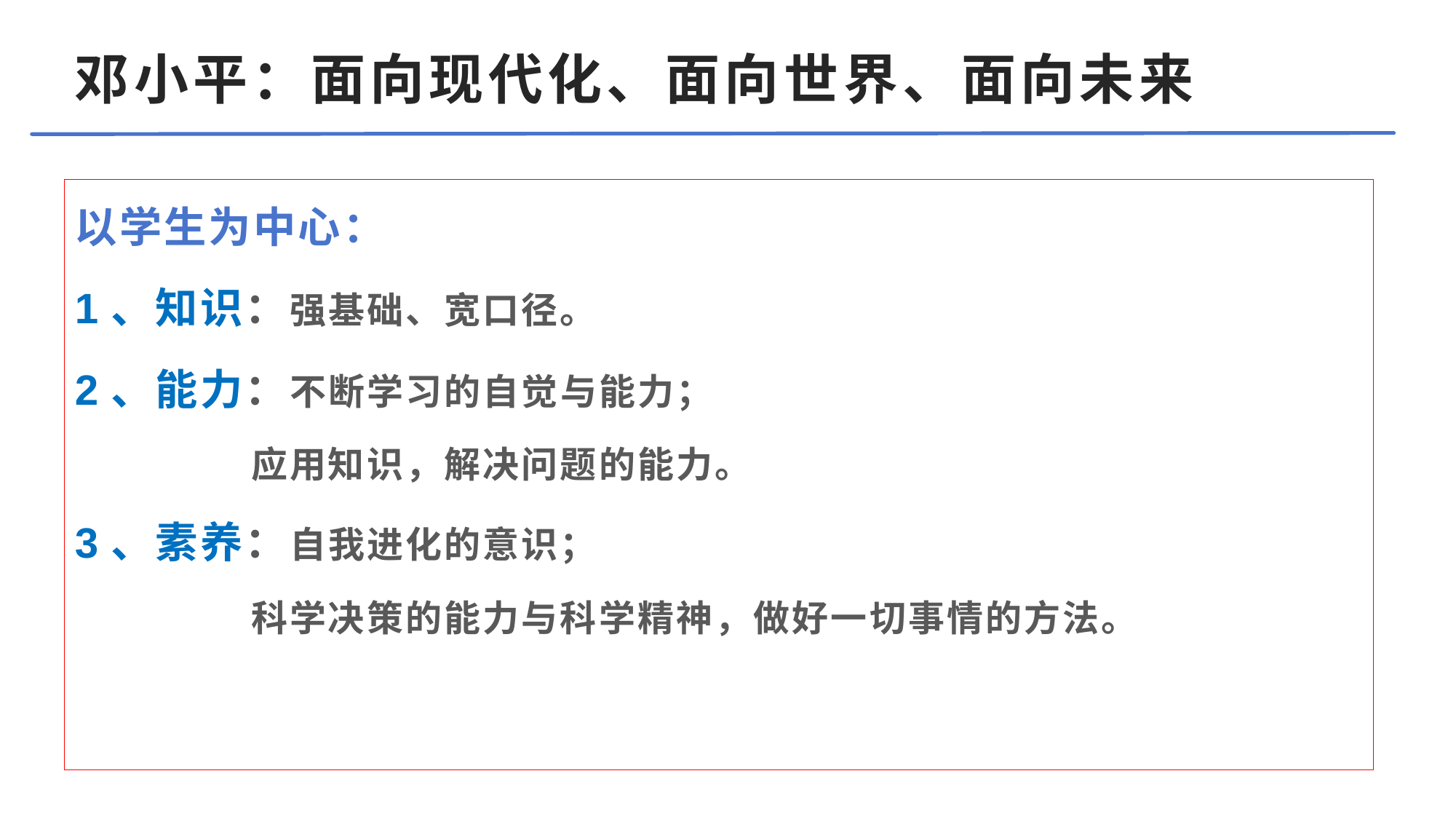

# 邓小平：面向现代化、面向世界、面向未来
以学生为中心：
1、知识：强基础、宽口径。
2、能力：不断学习的自觉与能力；
                应用知识，解决问题的能力。
3、素养：自我进化的意识；
                科学决策的能力与科学精神，做好一切事情的方法。